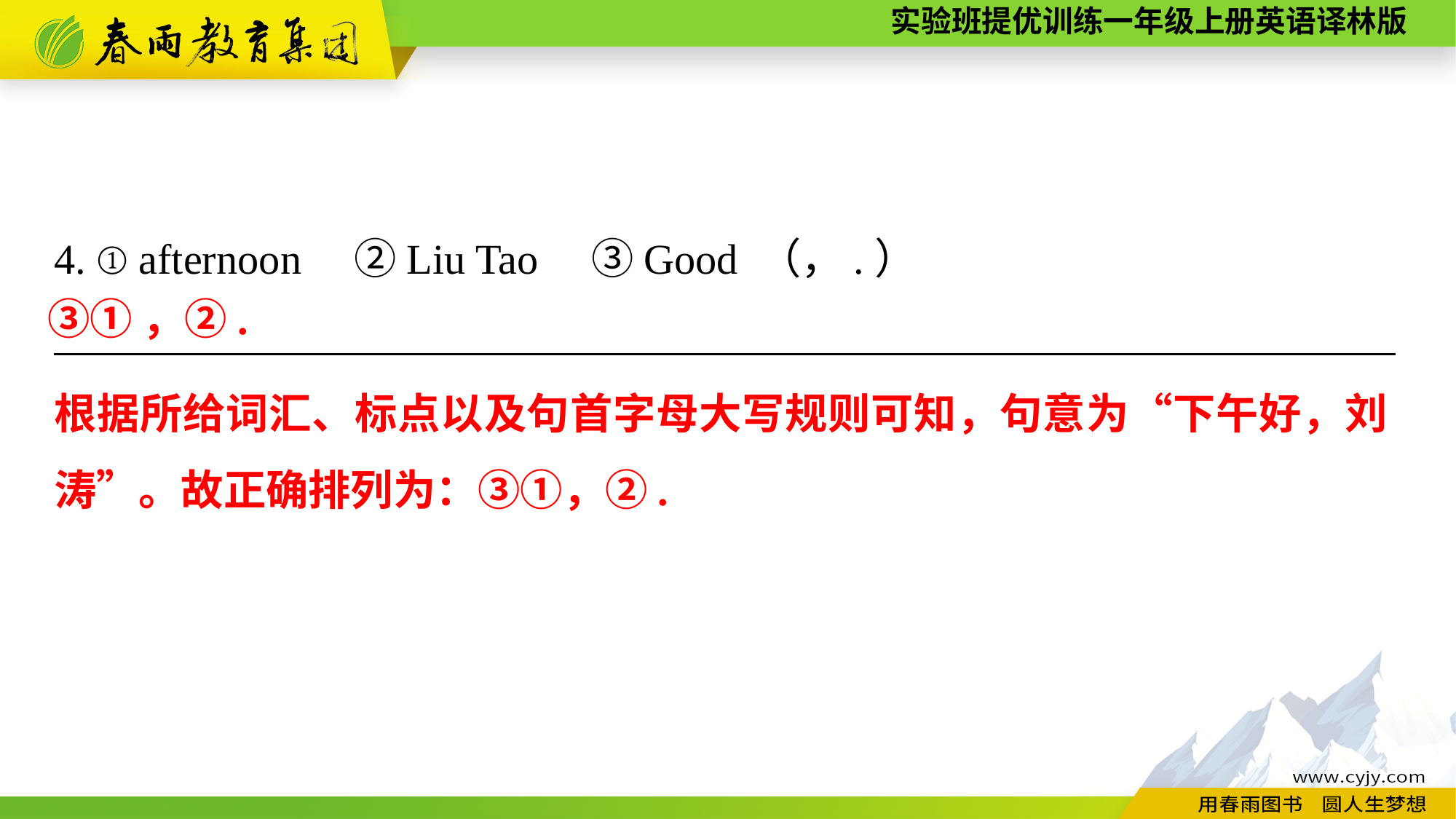

4. ①afternoon　②Liu Tao　③Good （，.）
_______________________________________________________________
③①，②.
根据所给词汇、标点以及句首字母大写规则可知，句意为“下午好，刘涛”。故正确排列为：③①，②.